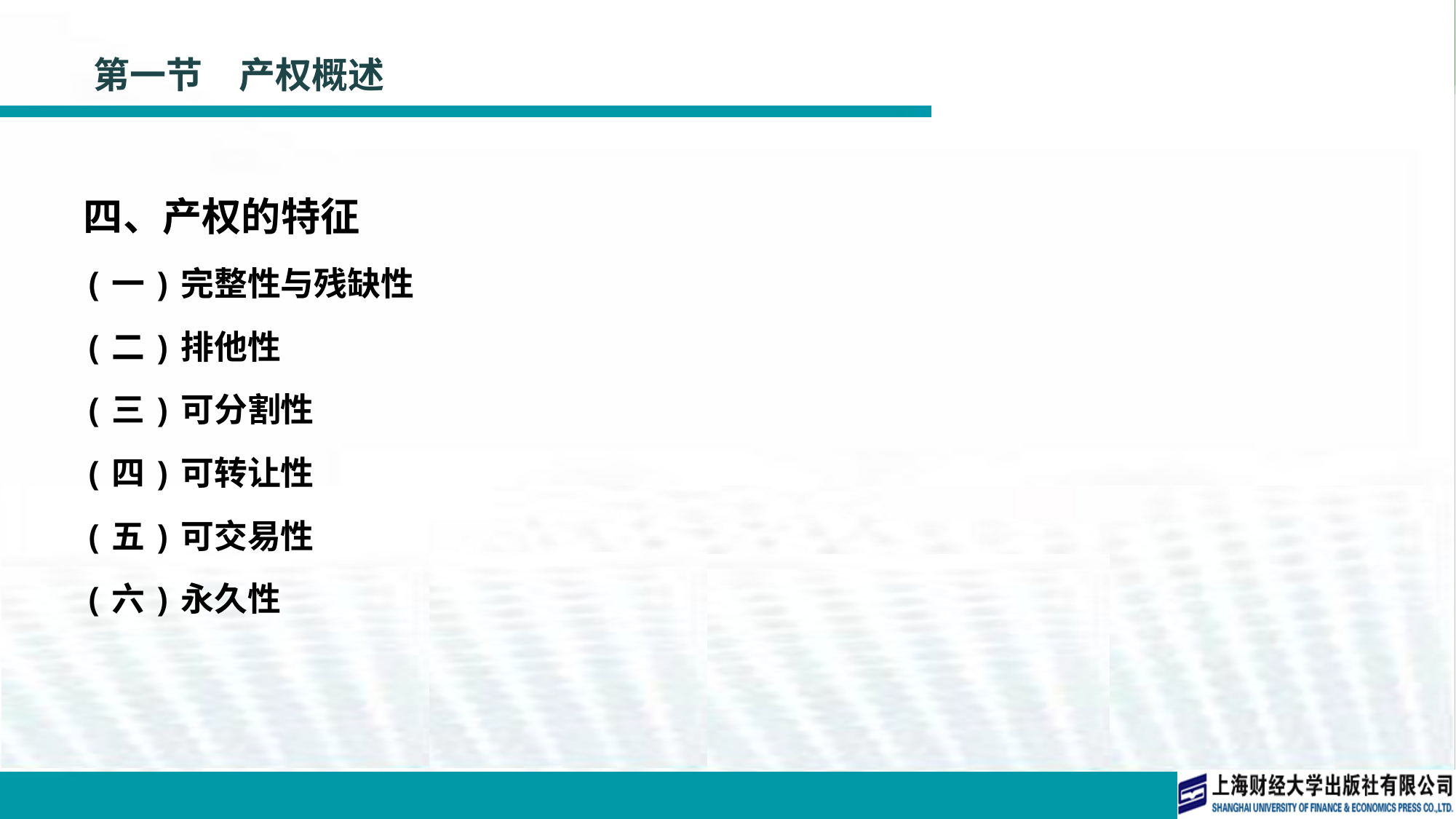

# 第一节　产权概述
四、产权的特征
(一)完整性与残缺性
(二)排他性
(三)可分割性
(四)可转让性
(五)可交易性
(六)永久性